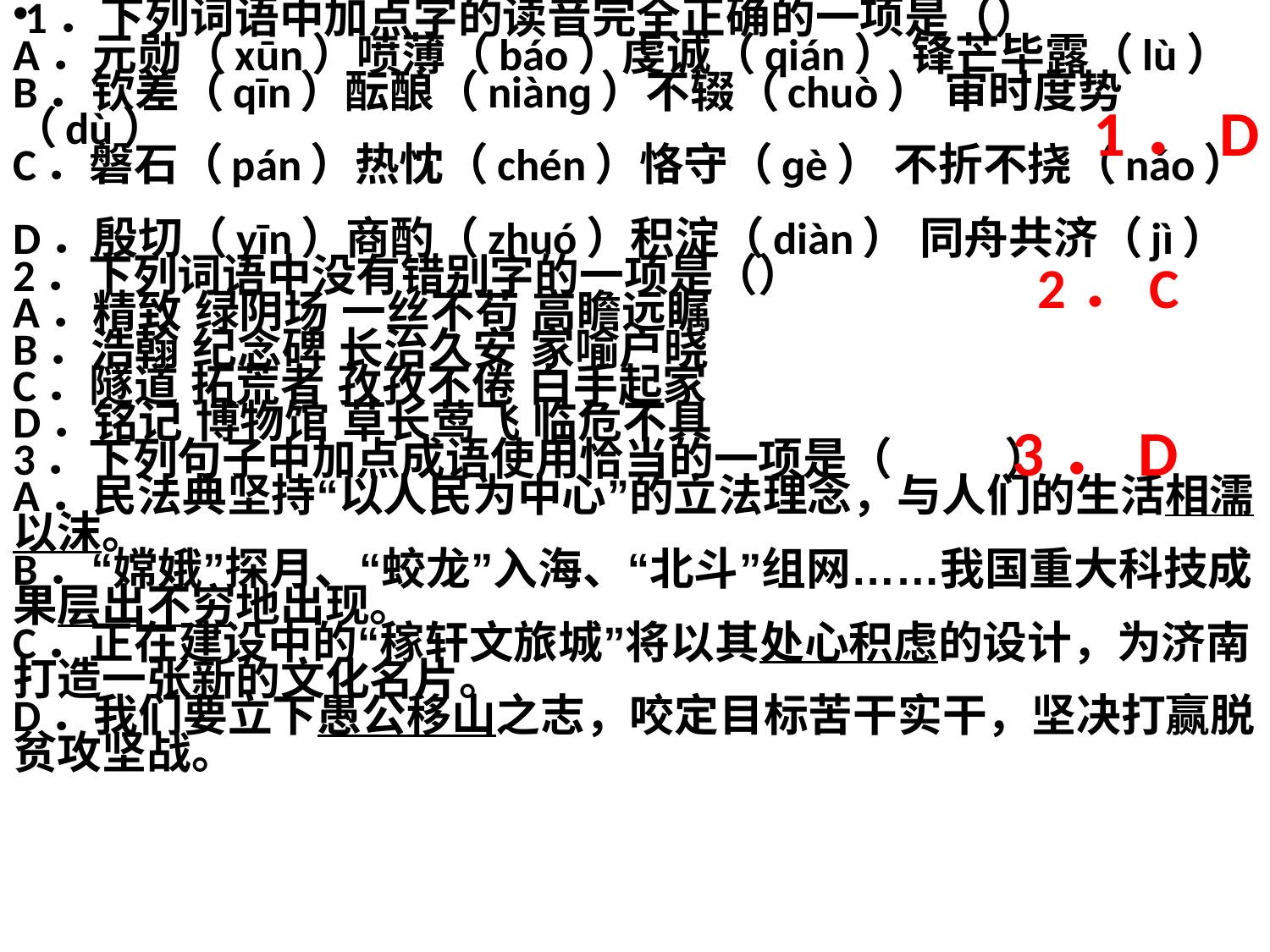

1．下列词语中加点字的读音完全正确的一项是（）    
A．元勋（xūn）喷薄（báo）虔诚（qián） 锋芒毕露（lù）
B．钦差（qīn）酝酿（niànɡ）不辍（chuò） 审时度势（dù）
C．磐石（pán）热忱（chén）恪守（ɡè） 不折不挠（náo）
D．殷切（yīn）商酌（zhuó）积淀（diàn） 同舟共济（jì）
2．下列词语中没有错别字的一项是（） 
A．精致 绿阴场 一丝不苟 高瞻远瞩
B．浩翰 纪念碑 长治久安 家喻户晓
C．隧道 拓荒者 孜孜不倦 白手起家
D．铭记 博物馆 草长莺飞 临危不具
3．下列句子中加点成语使用恰当的一项是（         ）
A．民法典坚持“以人民为中心”的立法理念，与人们的生活相濡以沫。
B．“嫦娥”探月、“蛟龙”入海、“北斗”组网……我国重大科技成果层出不穷地出现。
C．正在建设中的“稼轩文旅城”将以其处心积虑的设计，为济南打造一张新的文化名片。
D．我们要立下愚公移山之志，咬定目标苦干实干，坚决打赢脱贫攻坚战。
1．D
2．C
 3．D
#